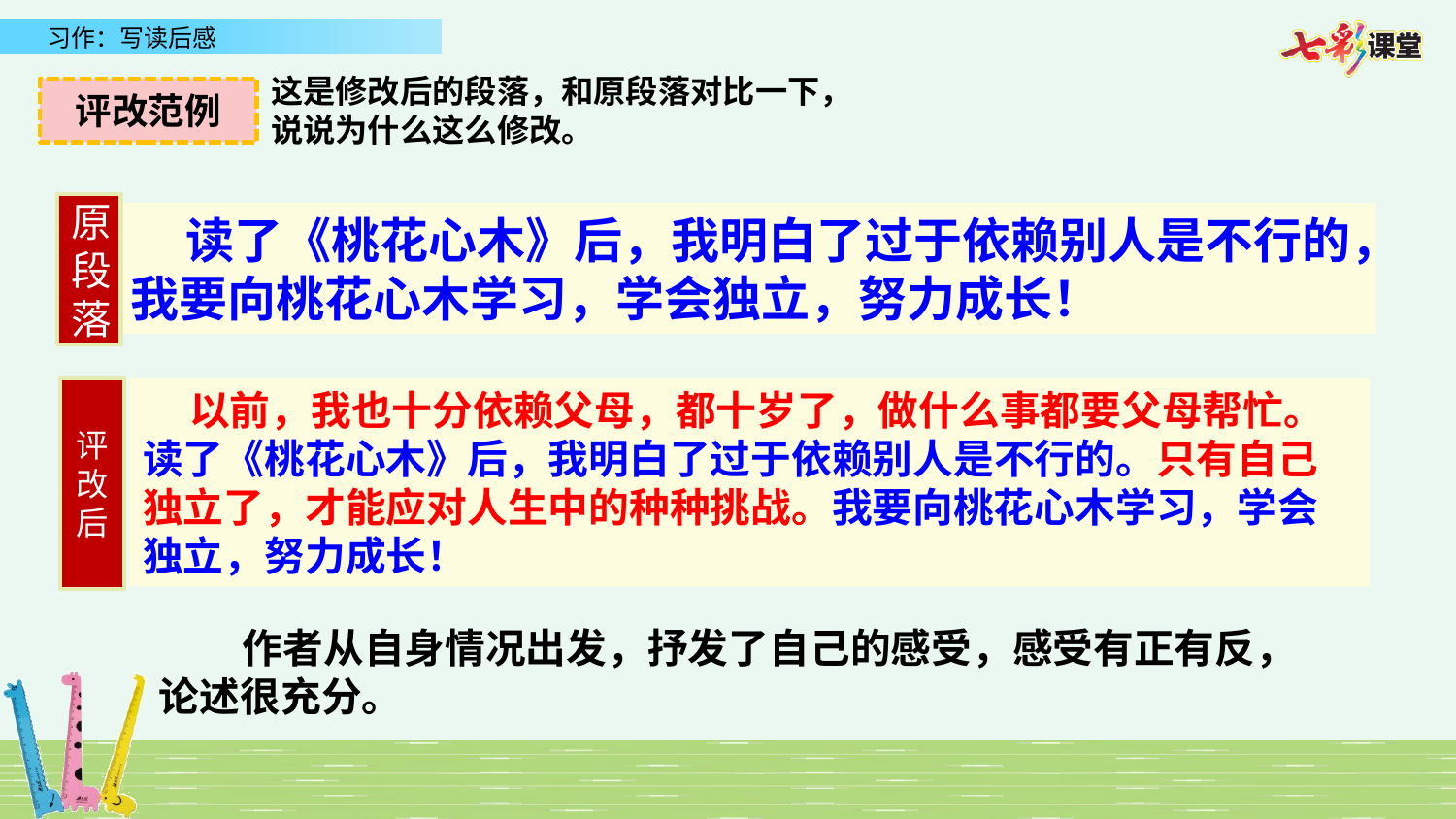

这是修改后的段落，和原段落对比一下，
说说为什么这么修改。
评改范例
原段落
    读了《桃花心木》后，我明白了过于依赖别人是不行的，我要向桃花心木学习，学会独立，努力成长！
评改后
    以前，我也十分依赖父母，都十岁了，做什么事都要父母帮忙。读了《桃花心木》后，我明白了过于依赖别人是不行的。只有自己独立了，才能应对人生中的种种挑战。我要向桃花心木学习，学会独立，努力成长！
        作者从自身情况出发，抒发了自己的感受，感受有正有反，论述很充分。